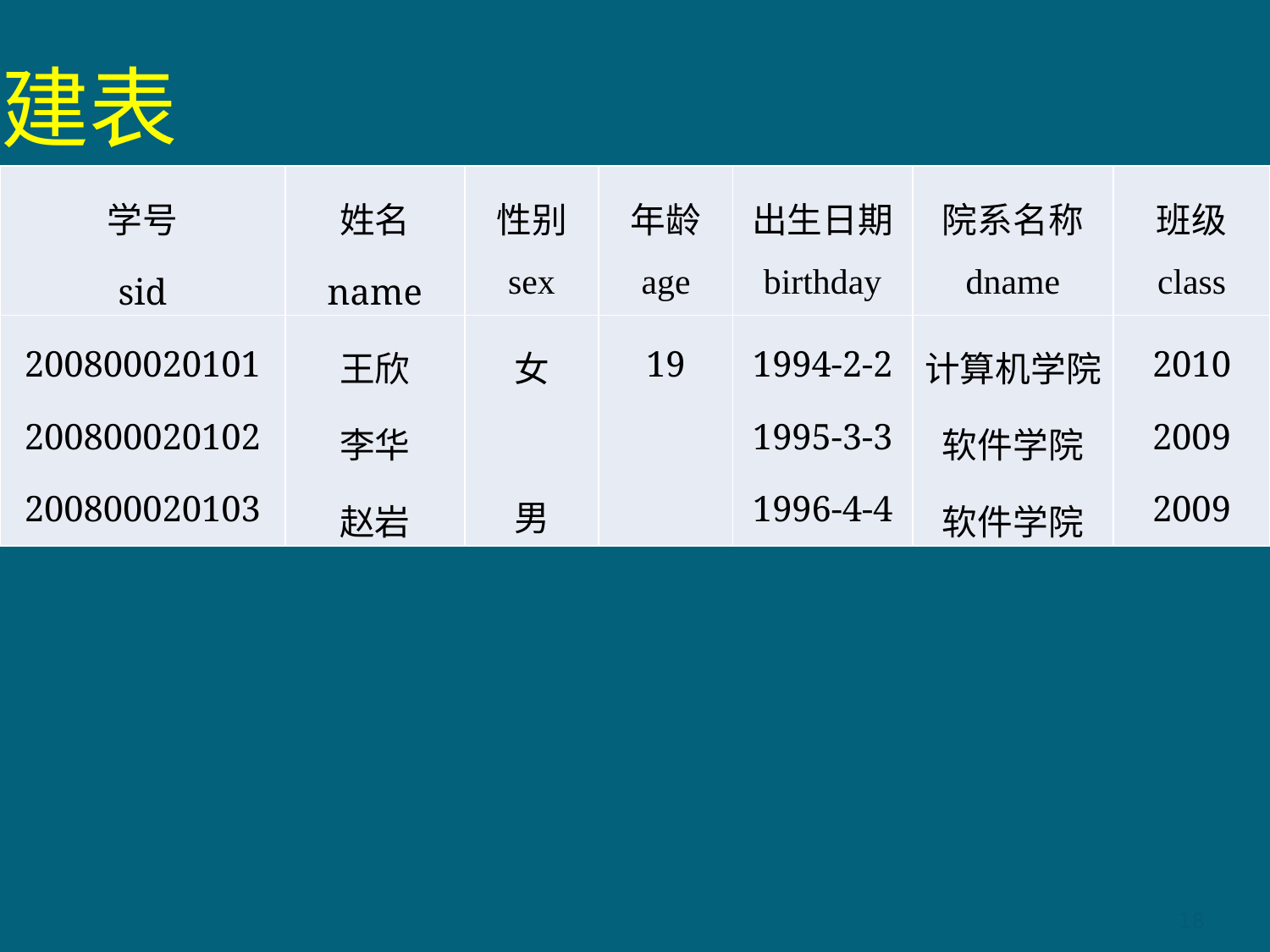

# 建表

| 学号 sid | 姓名 name | 性别 sex | 年龄 age | 出生日期 birthday | 院系名称 dname | 班级 class |
| --- | --- | --- | --- | --- | --- | --- |
| 200800020101 200800020102 200800020103 | 王欣 李华 赵岩 | 女 男 | 19 | 1994-2-2 1995-3-3 1996-4-4 | 计算机学院 软件学院 软件学院 | 2010 2009 2009 |
18